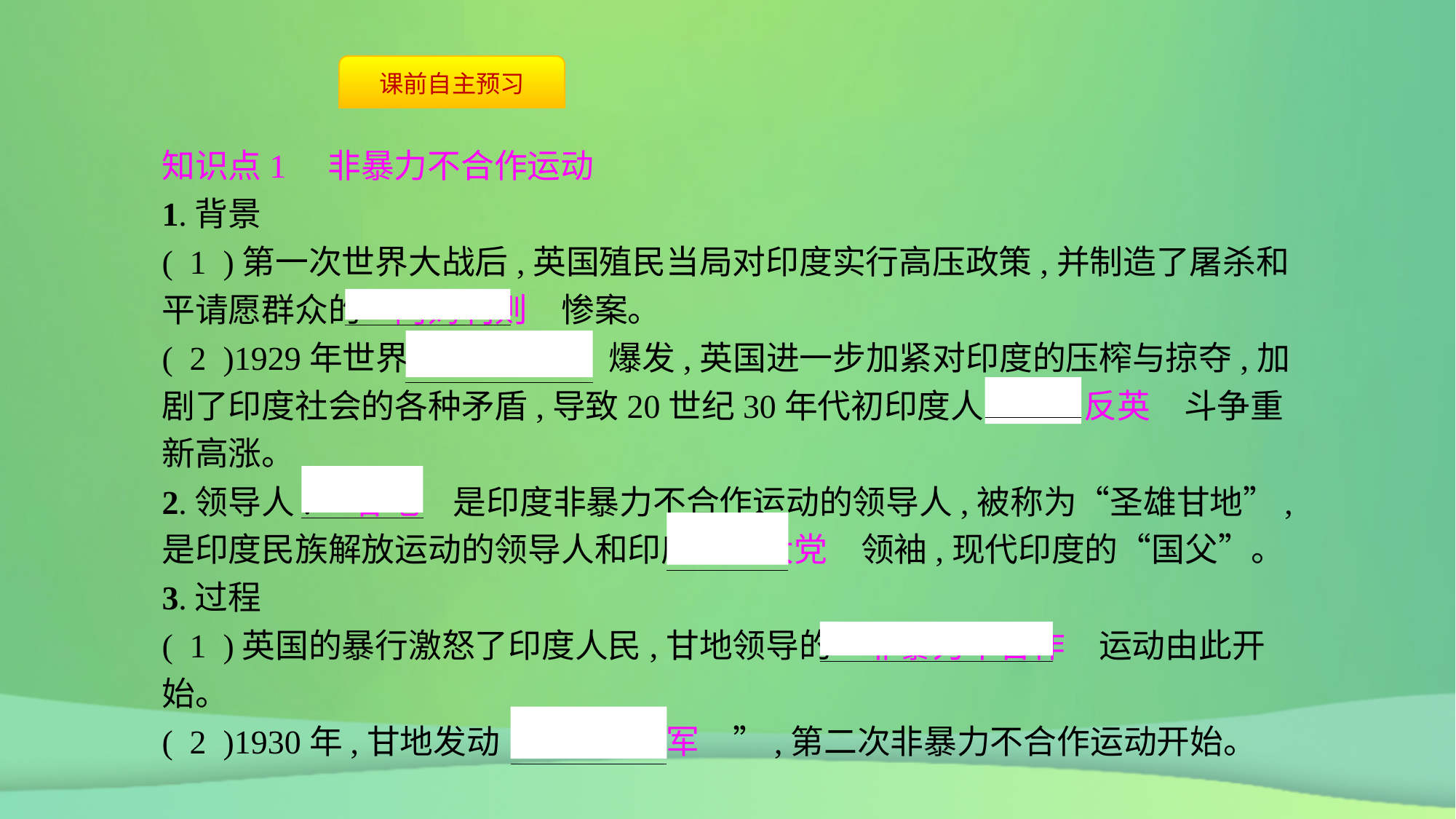

知识点1　非暴力不合作运动
1.背景
(  1  )第一次世界大战后,英国殖民当局对印度实行高压政策,并制造了屠杀和平请愿群众的　阿姆利则　惨案。
(  2  )1929年世界　经济危机　爆发,英国进一步加紧对印度的压榨与掠夺,加剧了印度社会的各种矛盾,导致20世纪30年代初印度人民的　反英　斗争重新高涨。
2.领导人:　甘地　是印度非暴力不合作运动的领导人,被称为“圣雄甘地”,是印度民族解放运动的领导人和印度　国大党　领袖,现代印度的“国父”。
3.过程
(  1  )英国的暴行激怒了印度人民,甘地领导的　非暴力不合作　运动由此开始。
(  2  )1930年,甘地发动“　食盐进军　”,第二次非暴力不合作运动开始。